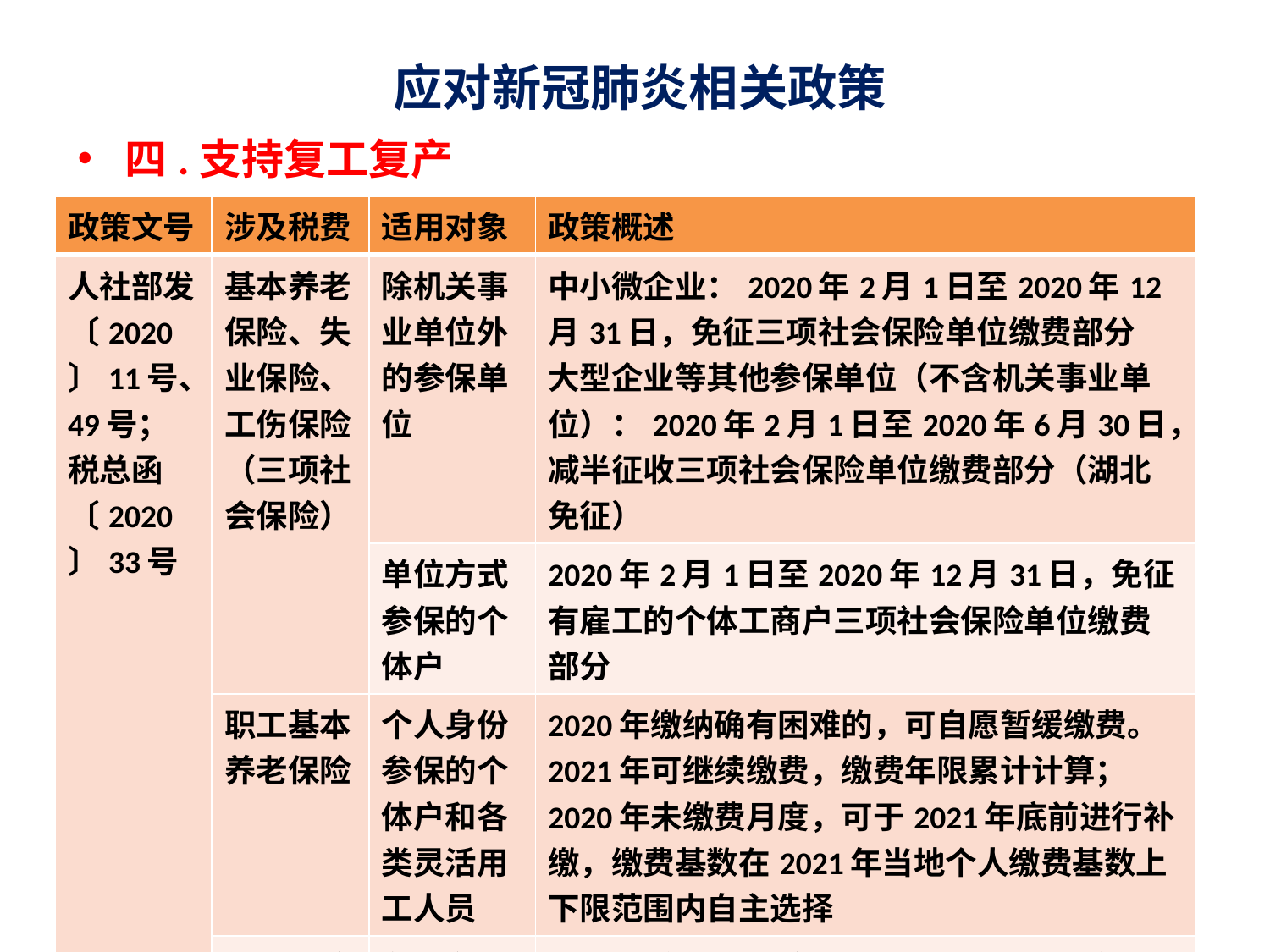

# 应对新冠肺炎相关政策
四.支持复工复产

| 政策文号 | 涉及税费 | 适用对象 | 政策概述 |
| --- | --- | --- | --- |
| 人社部发〔2020〕11号、49号；税总函〔2020〕33号 | 基本养老保险、失业保险、工伤保险（三项社会保险） | 除机关事业单位外的参保单位 | 中小微企业：2020年2月1日至2020年12月31日，免征三项社会保险单位缴费部分 大型企业等其他参保单位（不含机关事业单位）：2020年2月1日至2020年6月30日，减半征收三项社会保险单位缴费部分（湖北免征） |
|  |  | 单位方式参保的个体户 | 2020年2月1日至2020年12月31日，免征有雇工的个体工商户三项社会保险单位缴费部分 |
|  | 职工基本养老保险 | 个人身份参保的个体户和各类灵活用工人员 | 2020年缴纳确有困难的，可自愿暂缓缴费。2021年可继续缴费，缴费年限累计计算；2020年未缴费月度，可于2021年底前进行补缴，缴费基数在2021年当地个人缴费基数上下限范围内自主选择 |
|  | 社会保险个人缴费基数 | 各类参保单位及职工 | 2020年度社会保险个人缴费基数下限可继续执行2019年度个人缴费基数下限标准，个人缴费基数上限按规定正常调整 |